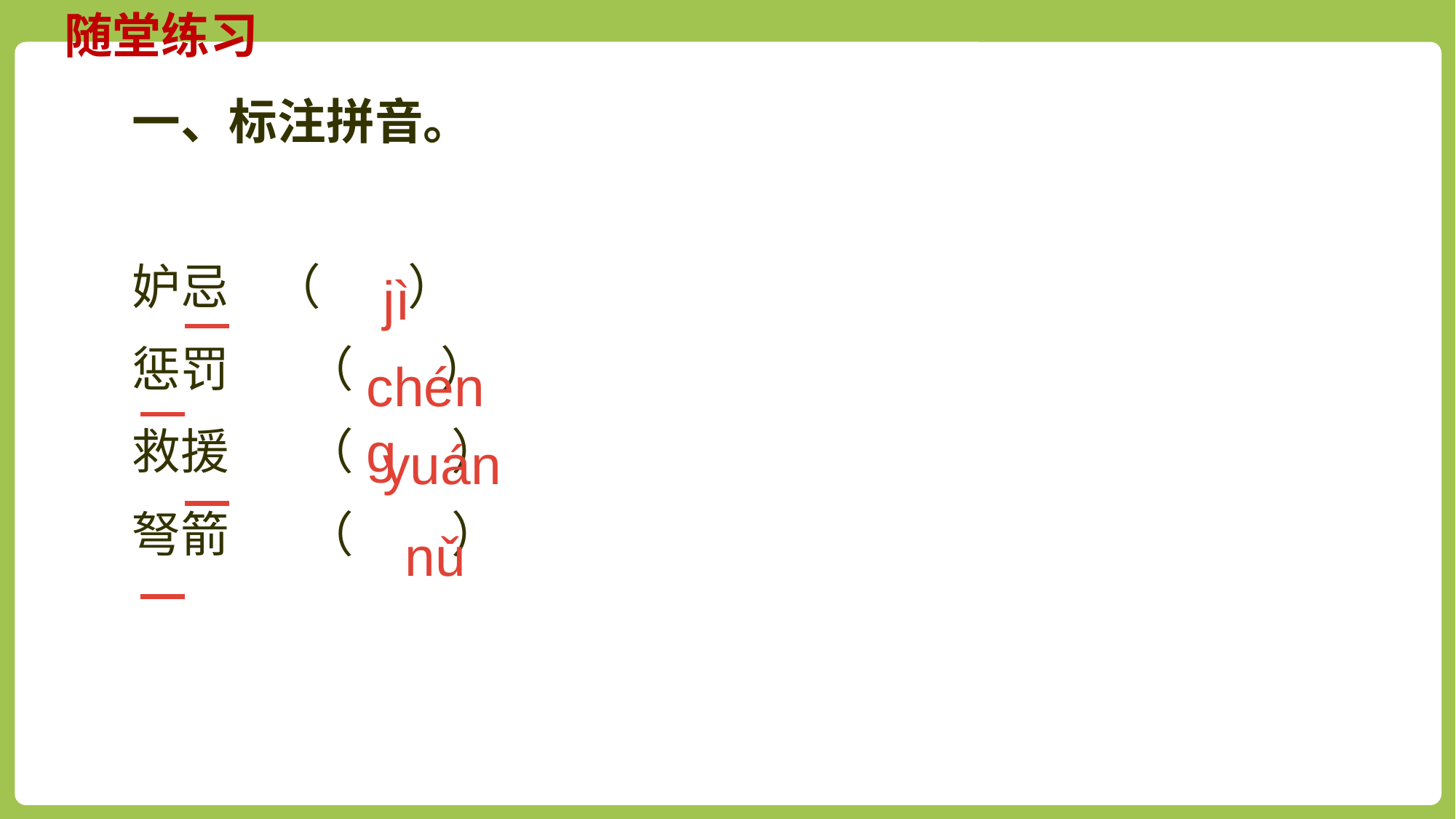

随堂练习
一、标注拼音。

妒忌    （        ）
惩罚       （        ）
救援       （         ）
弩箭       （         ）
jì
chéng
yuán
nǔ